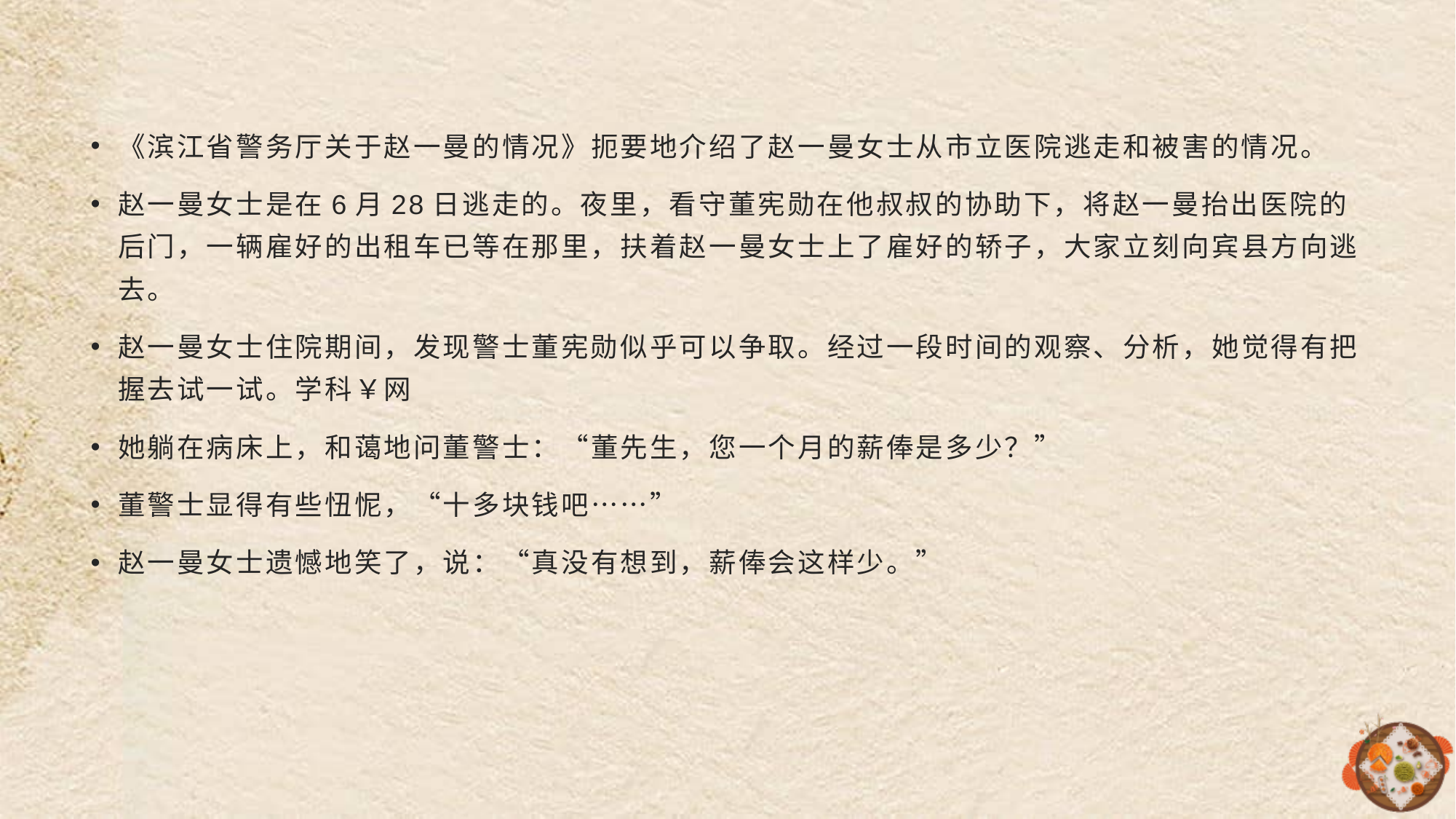

#
《滨江省警务厅关于赵一曼的情况》扼要地介绍了赵一曼女士从市立医院逃走和被害的情况。
赵一曼女士是在6月28日逃走的。夜里，看守董宪勋在他叔叔的协助下，将赵一曼抬出医院的后门，一辆雇好的出租车已等在那里，扶着赵一曼女士上了雇好的轿子，大家立刻向宾县方向逃去。
赵一曼女士住院期间，发现警士董宪勋似乎可以争取。经过一段时间的观察、分析，她觉得有把握去试一试。学科￥网
她躺在病床上，和蔼地问董警士：“董先生，您一个月的薪俸是多少？”
董警士显得有些忸怩，“十多块钱吧……”
赵一曼女士遗憾地笑了，说：“真没有想到，薪俸会这样少。”